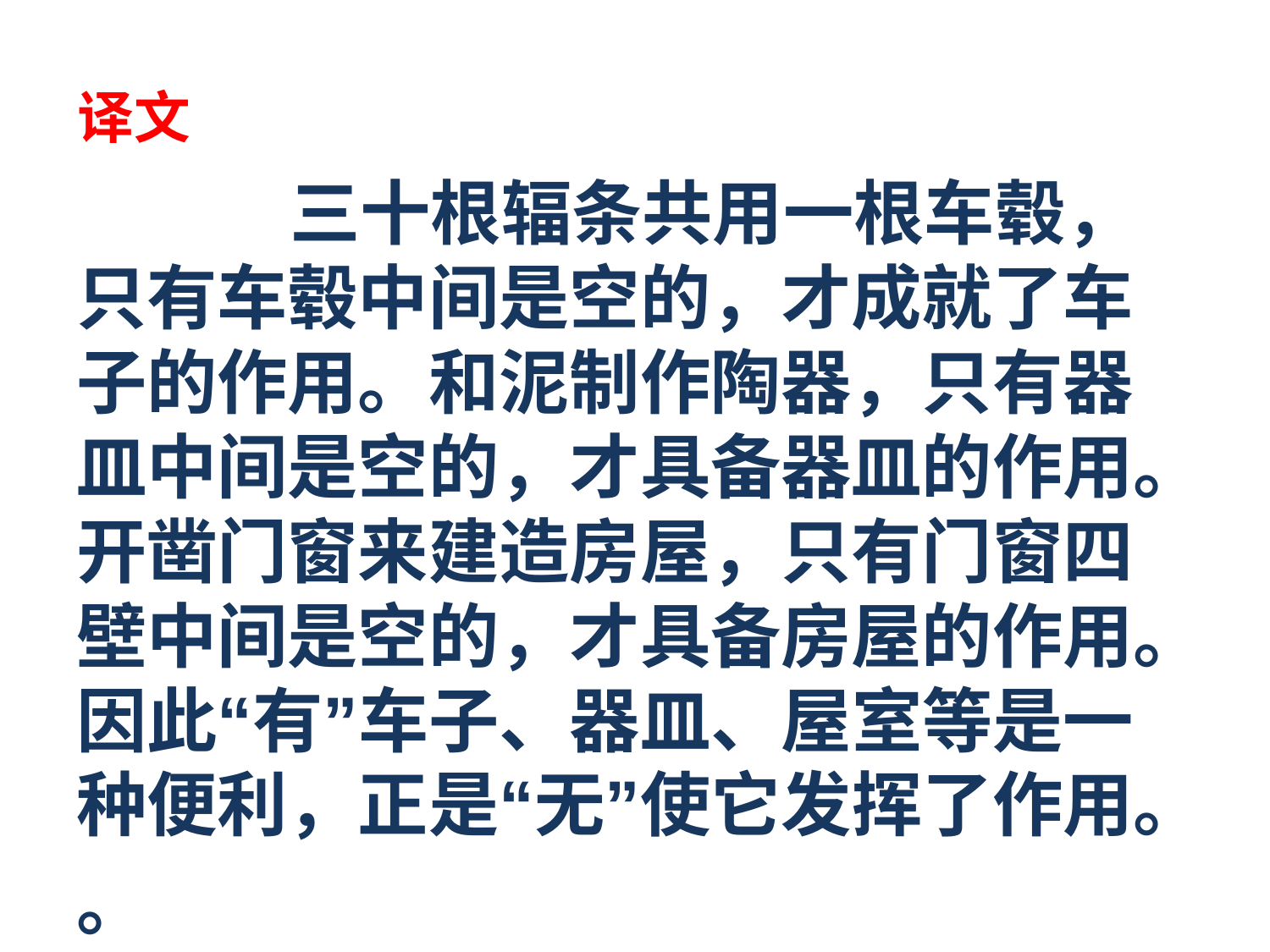

# 译文
          三十根辐条共用一根车毂，只有车毂中间是空的，才成就了车子的作用。和泥制作陶器，只有器皿中间是空的，才具备器皿的作用。开凿门窗来建造房屋，只有门窗四壁中间是空的，才具备房屋的作用。因此“有”车子、器皿、屋室等是一种便利，正是“无”使它发挥了作用。
。